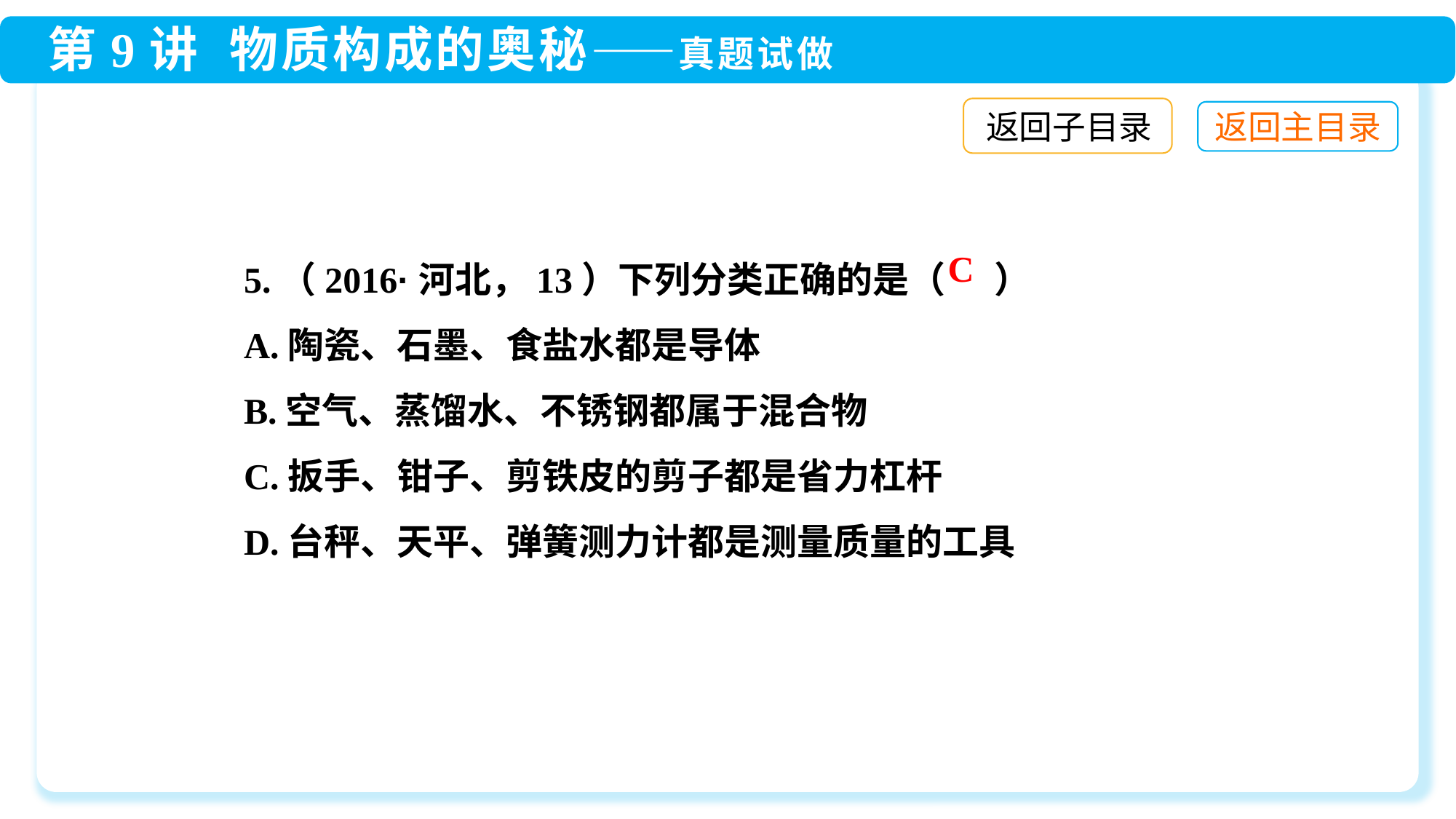

返回子目录

5.（2016·河北，13）下列分类正确的是（      ）
A.陶瓷、石墨、食盐水都是导体
B.空气、蒸馏水、不锈钢都属于混合物
C.扳手、钳子、剪铁皮的剪子都是省力杠杆
D.台秤、天平、弹簧测力计都是测量质量的工具

C